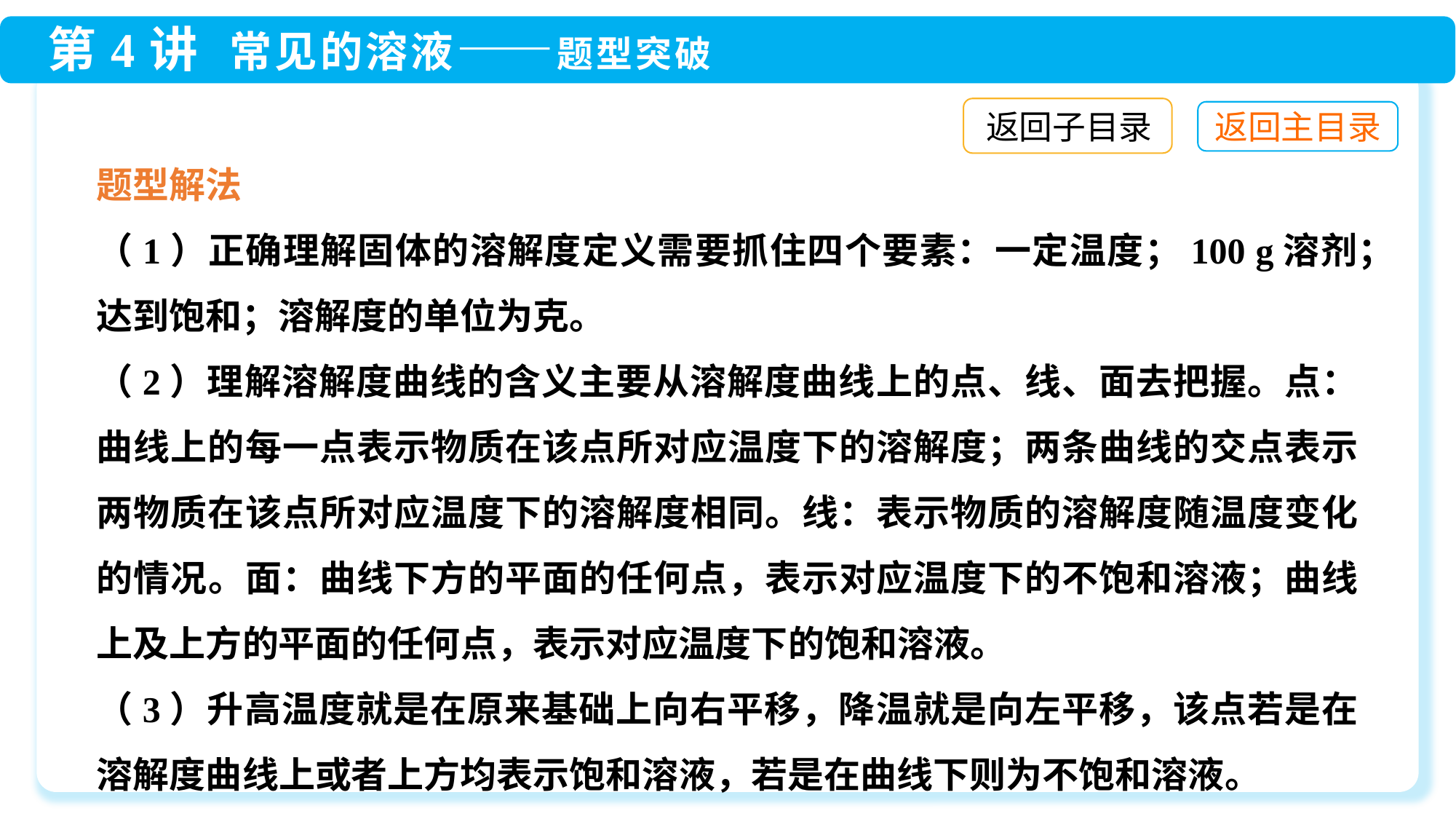

返回子目录
题型解法
（1）正确理解固体的溶解度定义需要抓住四个要素：一定温度；100 g溶剂；达到饱和；溶解度的单位为克。
（2）理解溶解度曲线的含义主要从溶解度曲线上的点、线、面去把握。点：曲线上的每一点表示物质在该点所对应温度下的溶解度；两条曲线的交点表示两物质在该点所对应温度下的溶解度相同。线：表示物质的溶解度随温度变化的情况。面：曲线下方的平面的任何点，表示对应温度下的不饱和溶液；曲线上及上方的平面的任何点，表示对应温度下的饱和溶液。
（3）升高温度就是在原来基础上向右平移，降温就是向左平移，该点若是在溶解度曲线上或者上方均表示饱和溶液，若是在曲线下则为不饱和溶液。